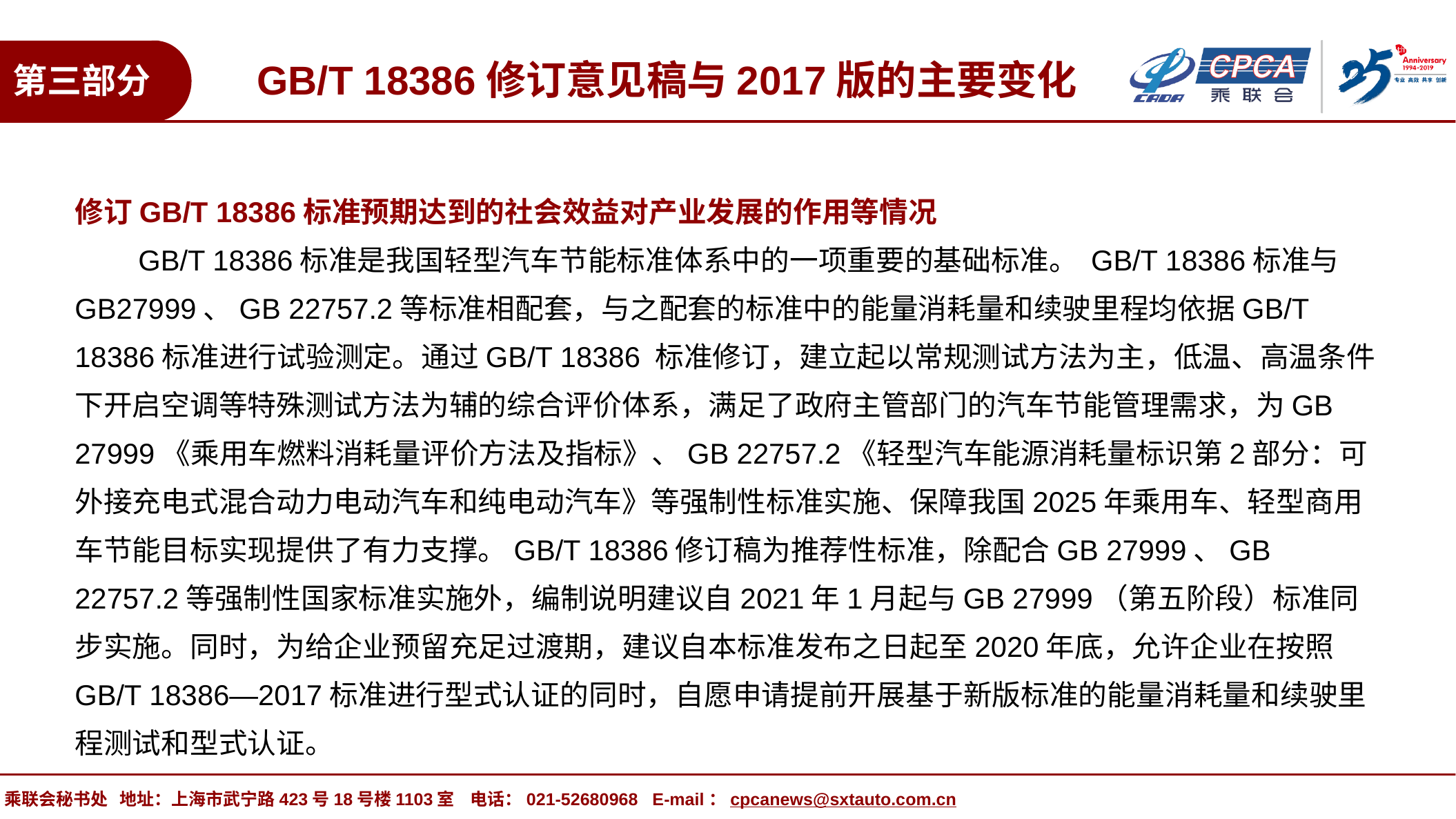

GB/T 18386修订意见稿与2017版的主要变化
第三部分
修订GB/T 18386标准预期达到的社会效益对产业发展的作用等情况
        GB/T 18386标准是我国轻型汽车节能标准体系中的一项重要的基础标准。 GB/T 18386标准与GB27999、GB 22757.2等标准相配套，与之配套的标准中的能量消耗量和续驶里程均依据GB/T 18386标准进行试验测定。通过GB/T 18386 标准修订，建立起以常规测试方法为主，低温、高温条件下开启空调等特殊测试方法为辅的综合评价体系，满足了政府主管部门的汽车节能管理需求，为GB 27999《乘用车燃料消耗量评价方法及指标》、GB 22757.2《轻型汽车能源消耗量标识第2部分：可外接充电式混合动力电动汽车和纯电动汽车》等强制性标准实施、保障我国2025年乘用车、轻型商用车节能目标实现提供了有力支撑。GB/T 18386修订稿为推荐性标准，除配合GB 27999、GB 22757.2等强制性国家标准实施外，编制说明建议自2021年1月起与GB 27999（第五阶段）标准同步实施。同时，为给企业预留充足过渡期，建议自本标准发布之日起至2020年底，允许企业在按照GB/T 18386—2017标准进行型式认证的同时，自愿申请提前开展基于新版标准的能量消耗量和续驶里程测试和型式认证。